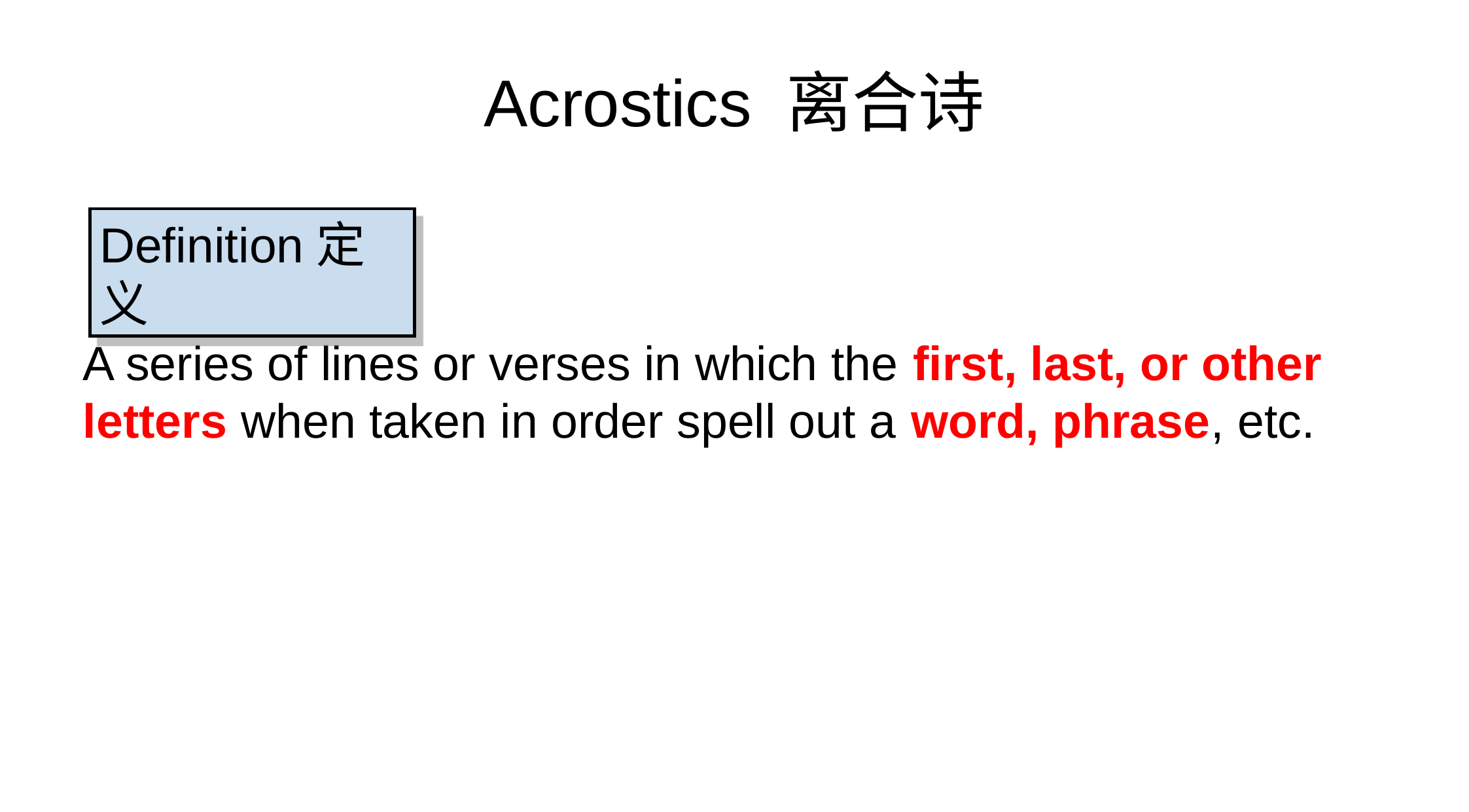

# Acrostics 离合诗

A series of lines or verses in which the first, last, or other letters when taken in order spell out a word, phrase, etc.
Definition定义